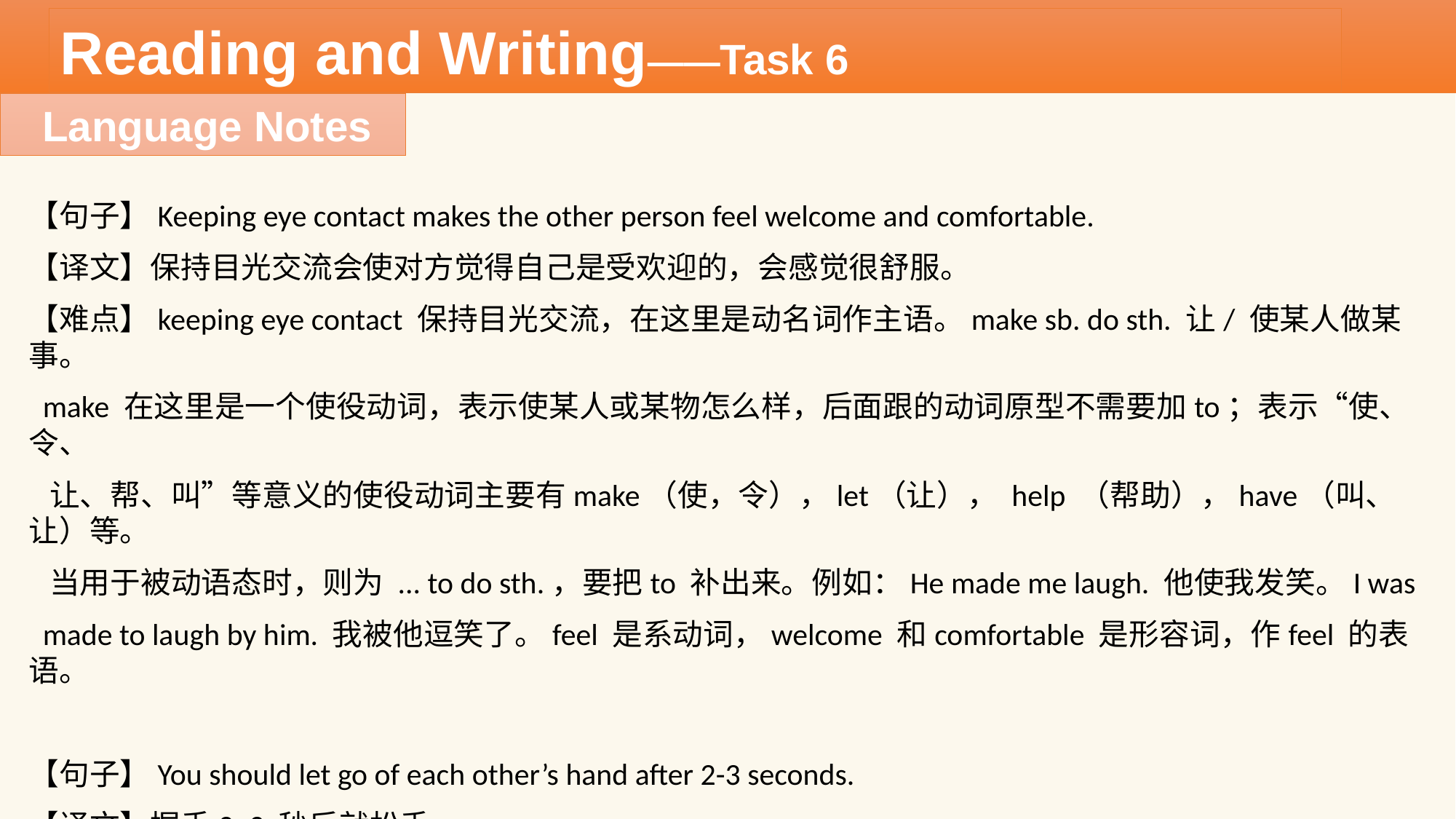

Reading and Writing——Task 6
Language Notes
【句子】Keeping eye contact makes the other person feel welcome and comfortable.
【译文】保持目光交流会使对方觉得自己是受欢迎的，会感觉很舒服。
【难点】keeping eye contact 保持目光交流，在这里是动名词作主语。make sb. do sth. 让/ 使某人做某事。
  make 在这里是一个使役动词，表示使某人或某物怎么样，后面跟的动词原型不需要加to；表示“使、令、
  让、帮、叫”等意义的使役动词主要有make（使，令），let（让）， help （帮助），have（叫、让）等。
  当用于被动语态时，则为 ... to do sth.，要把to 补出来。例如：He made me laugh. 他使我发笑。I was
  made to laugh by him. 我被他逗笑了。feel 是系动词，welcome 和comfortable 是形容词，作feel 的表语。

【句子】You should let go of each other’s hand after 2-3 seconds.
【译文】握手2~3 秒后就松手。
【难点】let go of sth. 放开，让……离开。例如：Let go of me! 让我走!